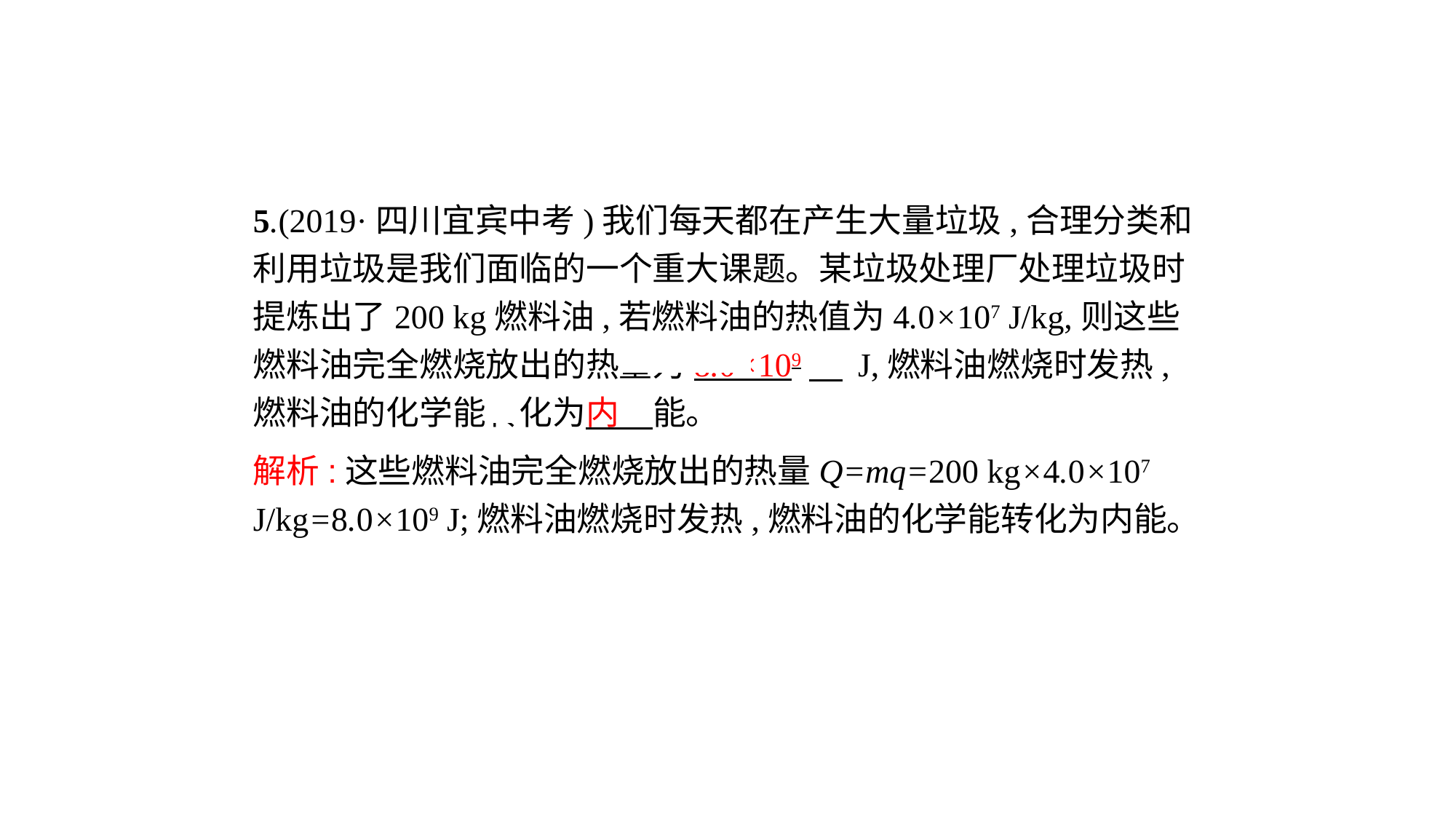

5.(2019·四川宜宾中考)我们每天都在产生大量垃圾,合理分类和利用垃圾是我们面临的一个重大课题。某垃圾处理厂处理垃圾时提炼出了200 kg燃料油,若燃料油的热值为4.0×107 J/kg,则这些燃料油完全燃烧放出的热量为8.0×109　 J,燃料油燃烧时发热,燃料油的化学能转化为内　能。

解析:这些燃料油完全燃烧放出的热量Q=mq=200 kg×4.0×107 J/kg=8.0×109 J;燃料油燃烧时发热,燃料油的化学能转化为内能。